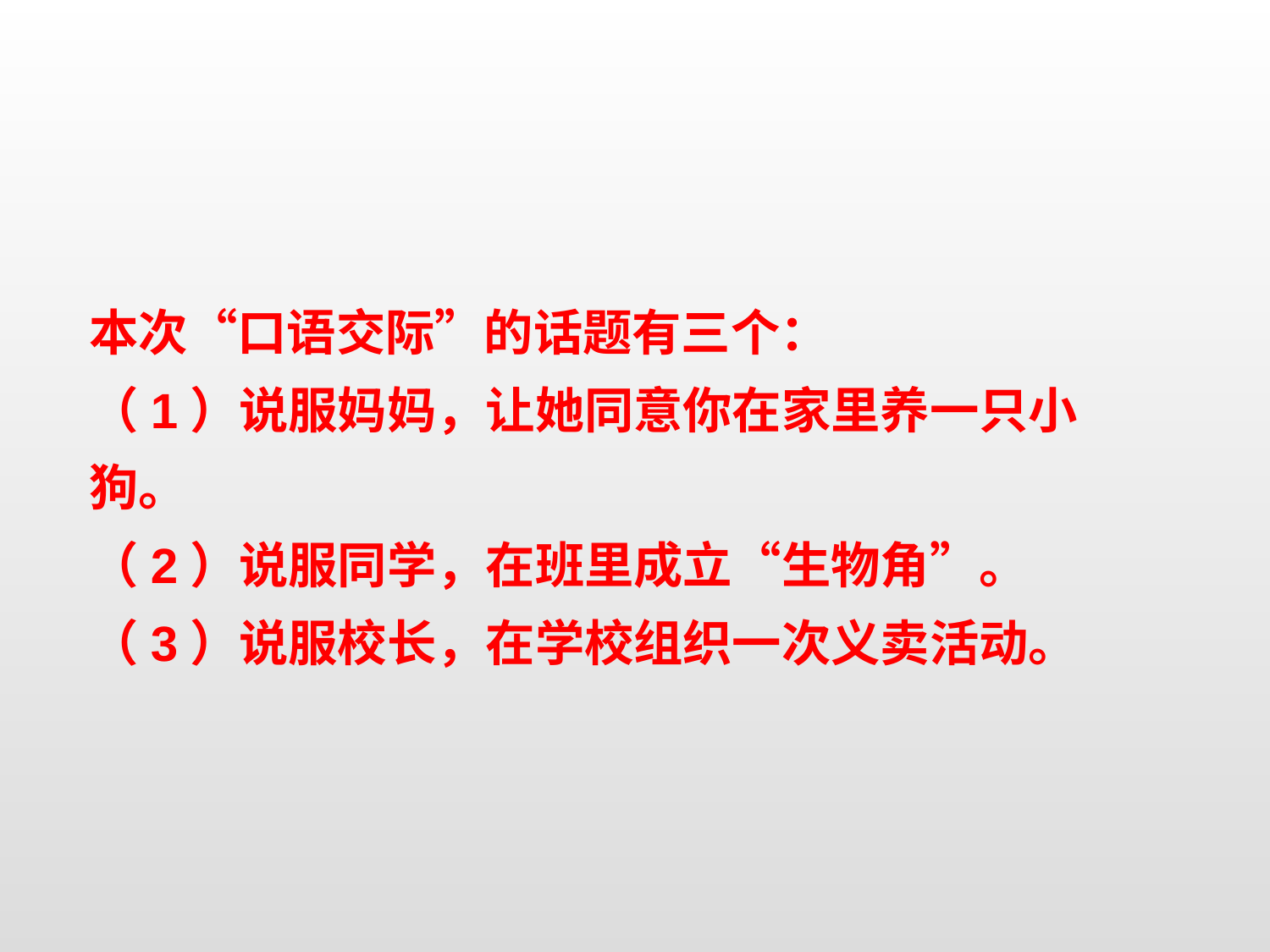

本次“口语交际”的话题有三个：
（1）说服妈妈，让她同意你在家里养一只小狗。
（2）说服同学，在班里成立“生物角”。
（3）说服校长，在学校组织一次义卖活动。